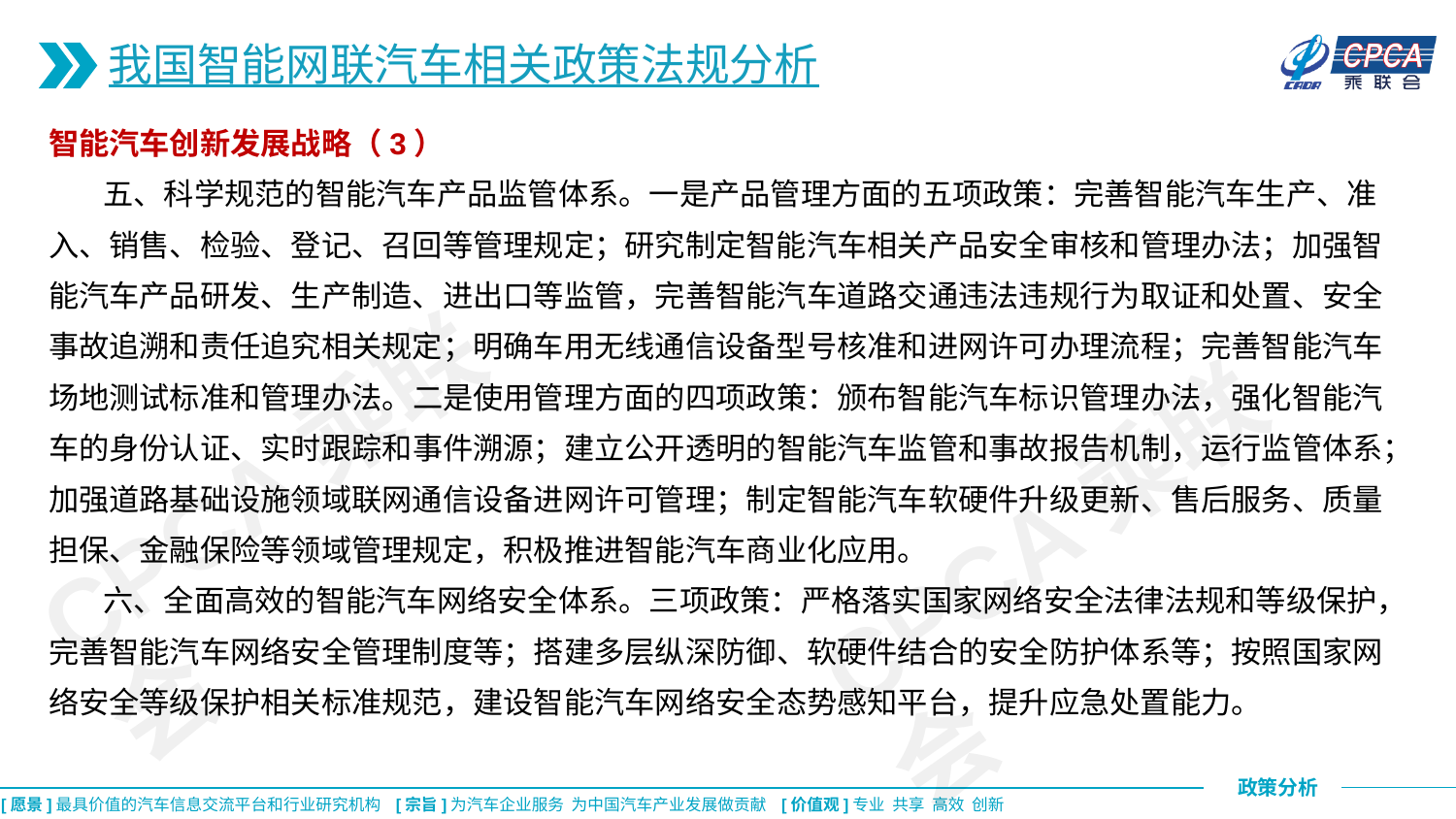

我国智能网联汽车相关政策法规分析
智能汽车创新发展战略（3）
       五、科学规范的智能汽车产品监管体系。一是产品管理方面的五项政策：完善智能汽车生产、准入、销售、检验、登记、召回等管理规定；研究制定智能汽车相关产品安全审核和管理办法；加强智能汽车产品研发、生产制造、进出口等监管，完善智能汽车道路交通违法违规行为取证和处置、安全事故追溯和责任追究相关规定；明确车用无线通信设备型号核准和进网许可办理流程；完善智能汽车场地测试标准和管理办法。二是使用管理方面的四项政策：颁布智能汽车标识管理办法，强化智能汽车的身份认证、实时跟踪和事件溯源；建立公开透明的智能汽车监管和事故报告机制，运行监管体系；加强道路基础设施领域联网通信设备进网许可管理；制定智能汽车软硬件升级更新、售后服务、质量担保、金融保险等领域管理规定，积极推进智能汽车商业化应用。
       六、全面高效的智能汽车网络安全体系。三项政策：严格落实国家网络安全法律法规和等级保护，完善智能汽车网络安全管理制度等；搭建多层纵深防御、软硬件结合的安全防护体系等；按照国家网络安全等级保护相关标准规范，建设智能汽车网络安全态势感知平台，提升应急处置能力。
CPCA乘联会
CPCA乘联会